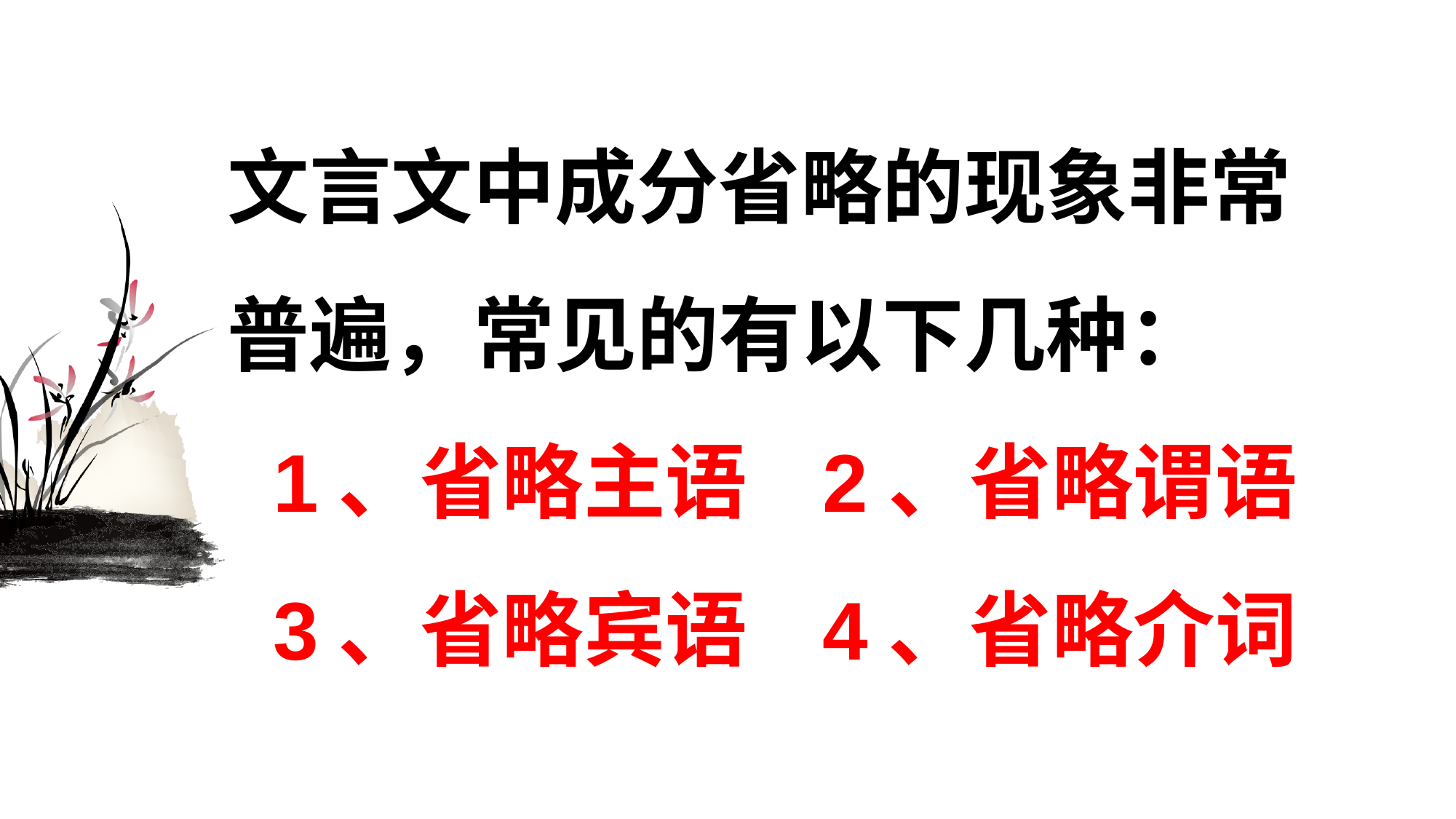

文言文中成分省略的现象非常普遍，常见的有以下几种：
  1、省略主语   2、省略谓语
  3、省略宾语   4、省略介词